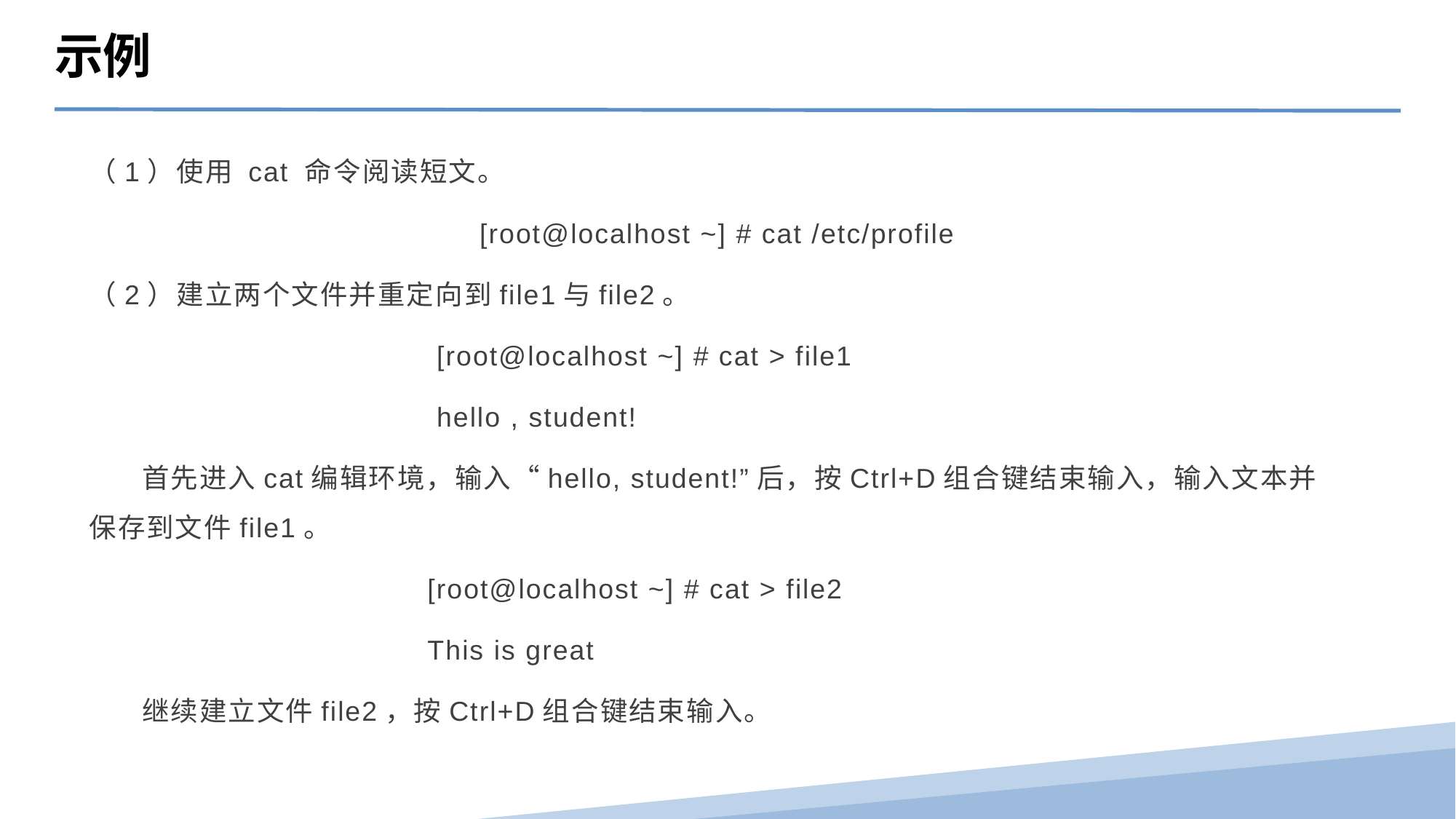

示例
（1）使用 cat 命令阅读短文。
[root@localhost ~] # cat /etc/profile
（2）建立两个文件并重定向到file1与file2。
                                      [root@localhost ~] # cat > file1
                                      hello , student!
      首先进入cat编辑环境，输入“hello, student!”后，按Ctrl+D组合键结束输入，输入文本并保存到文件file1。
                                     [root@localhost ~] # cat > file2
                                     This is great
      继续建立文件file2，按Ctrl+D组合键结束输入。